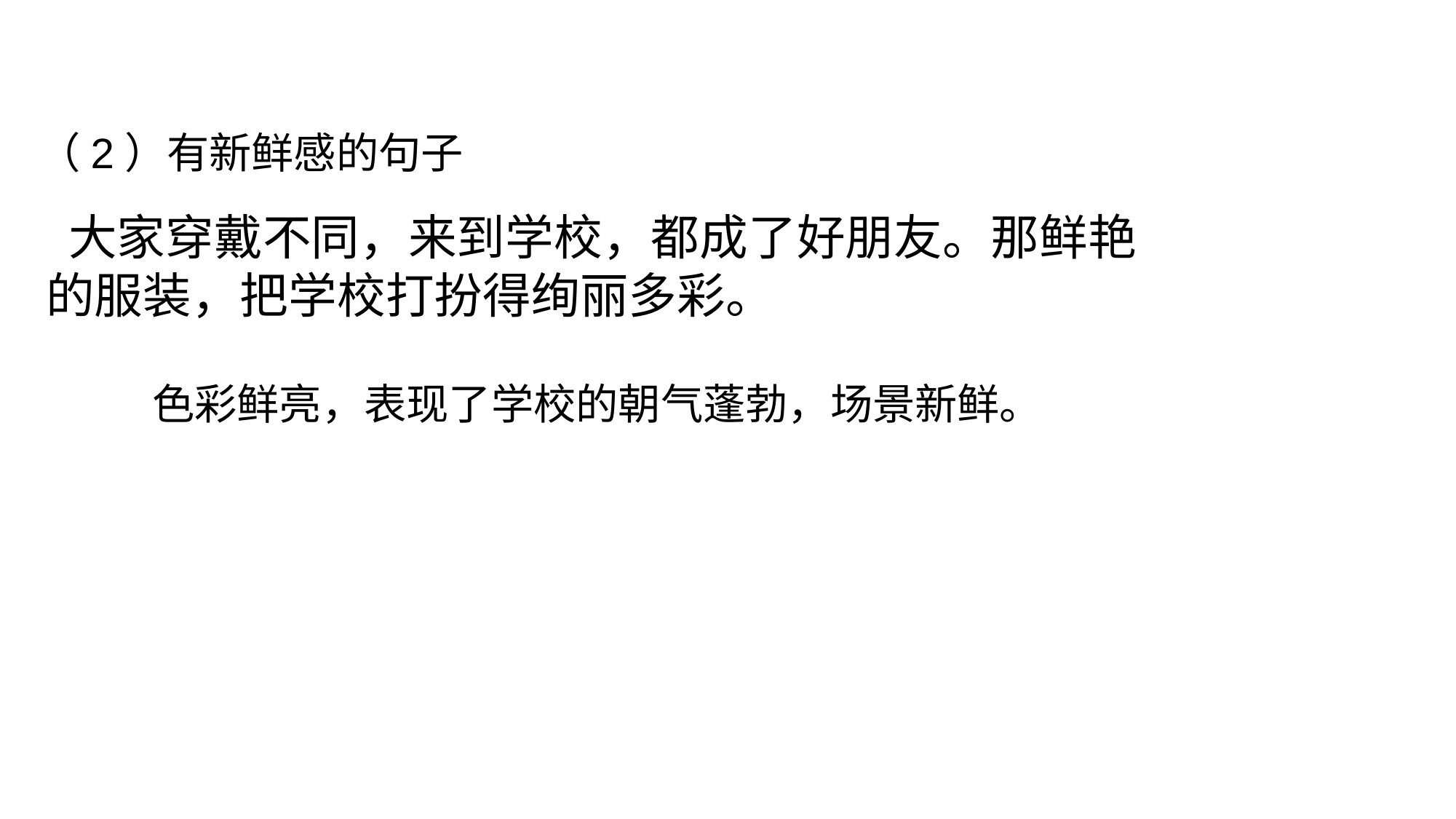

（2）有新鲜感的句子
 大家穿戴不同，来到学校，都成了好朋友。那鲜艳的服装，把学校打扮得绚丽多彩。
色彩鲜亮，表现了学校的朝气蓬勃，场景新鲜。